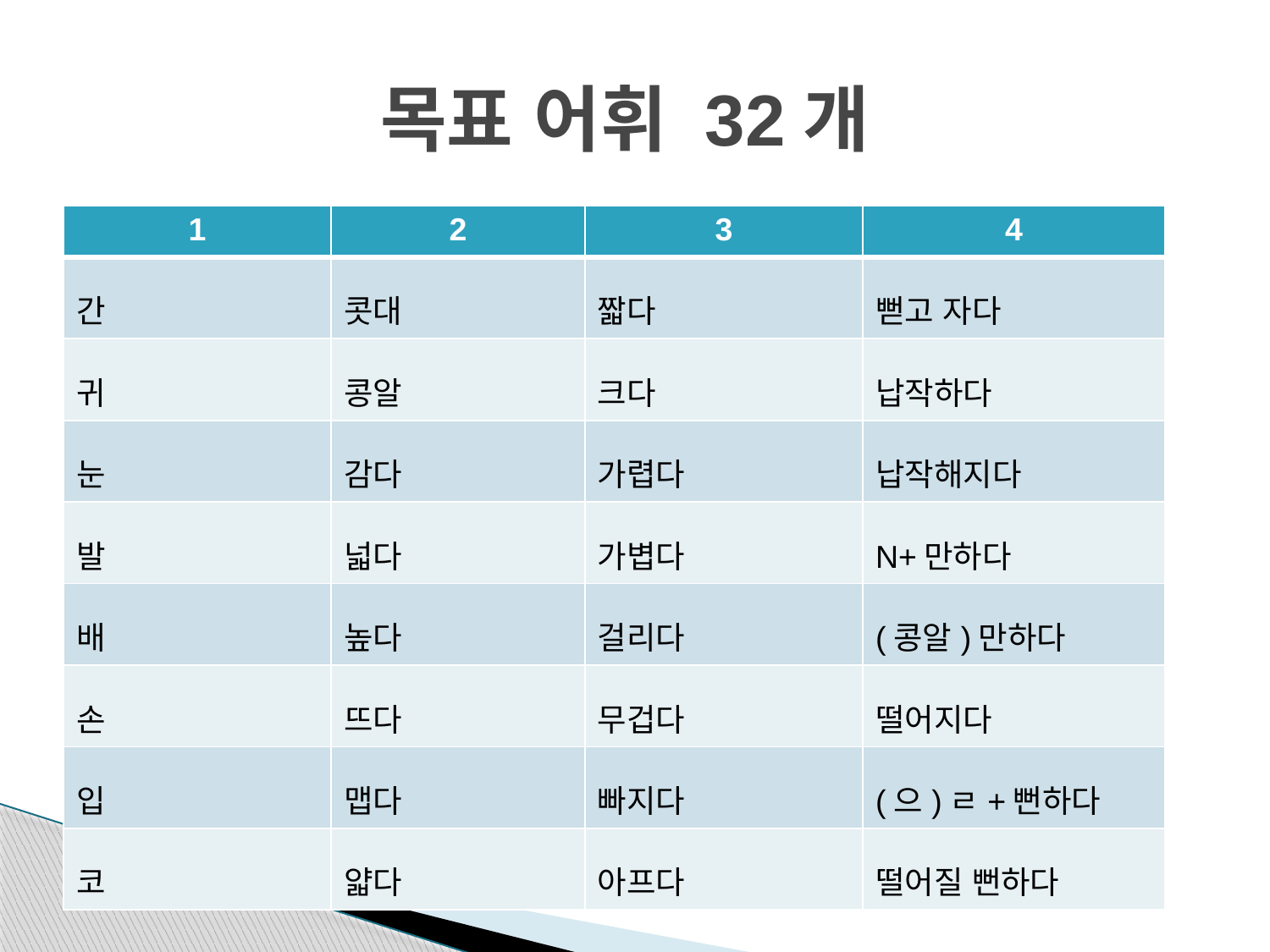

# 목표 어휘 32개
| 1 | 2 | 3 | 4 |
| --- | --- | --- | --- |
| 간 | 콧대 | 짧다 | 뻗고 자다 |
| 귀 | 콩알 | 크다 | 납작하다 |
| 눈 | 감다 | 가렵다 | 납작해지다 |
| 발 | 넓다 | 가볍다 | N+만하다 |
| 배 | 높다 | 걸리다 | (콩알)만하다 |
| 손 | 뜨다 | 무겁다 | 떨어지다 |
| 입 | 맵다 | 빠지다 | (으)ㄹ+뻔하다 |
| 코 | 얇다 | 아프다 | 떨어질 뻔하다 |